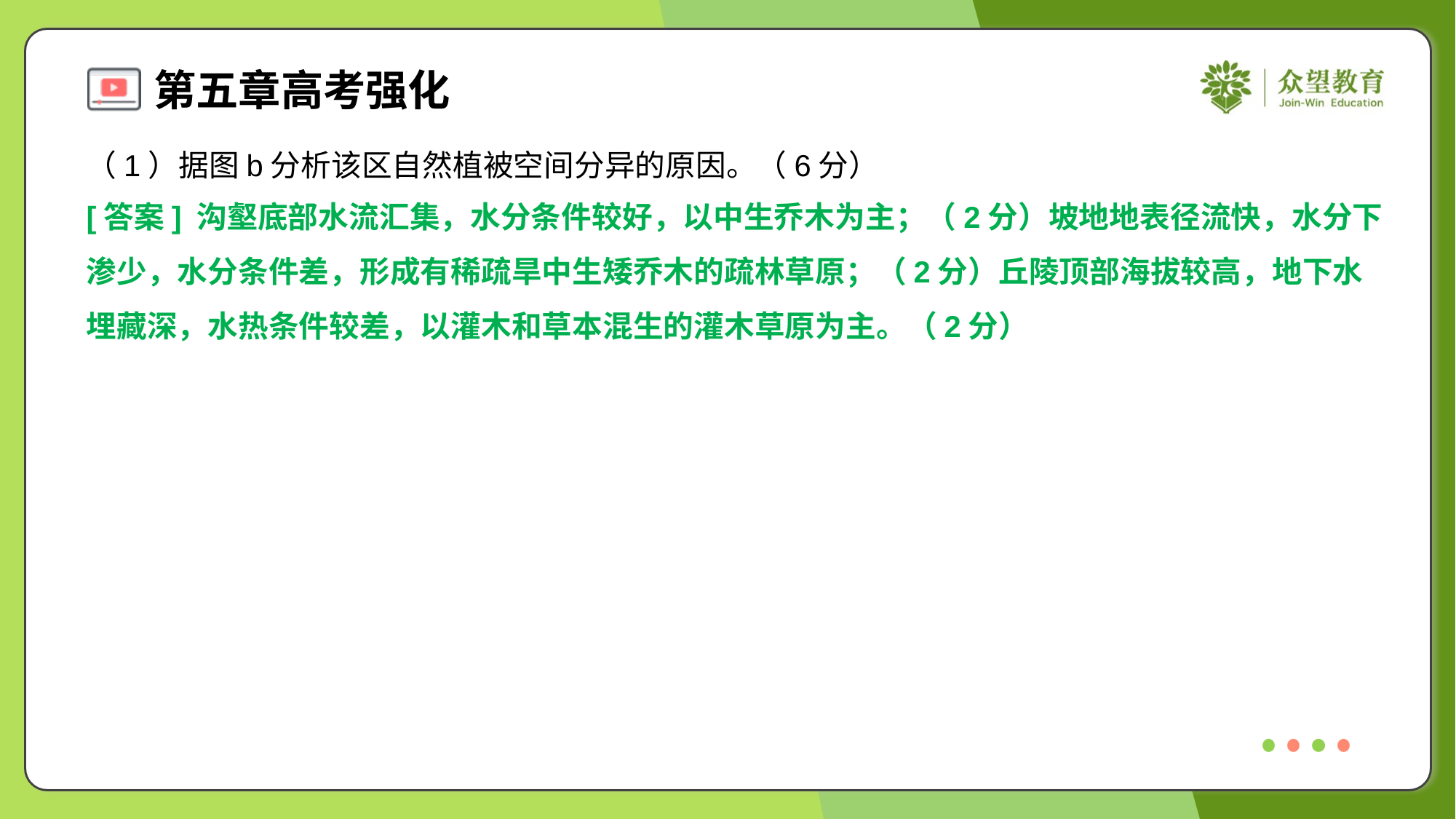

（1）据图b分析该区自然植被空间分异的原因。（6分）
[答案] 沟壑底部水流汇集，水分条件较好，以中生乔木为主；（2分）坡地地表径流快，水分下
渗少，水分条件差，形成有稀疏旱中生矮乔木的疏林草原；（2分）丘陵顶部海拔较高，地下水
埋藏深，水热条件较差，以灌木和草本混生的灌木草原为主。（2分）